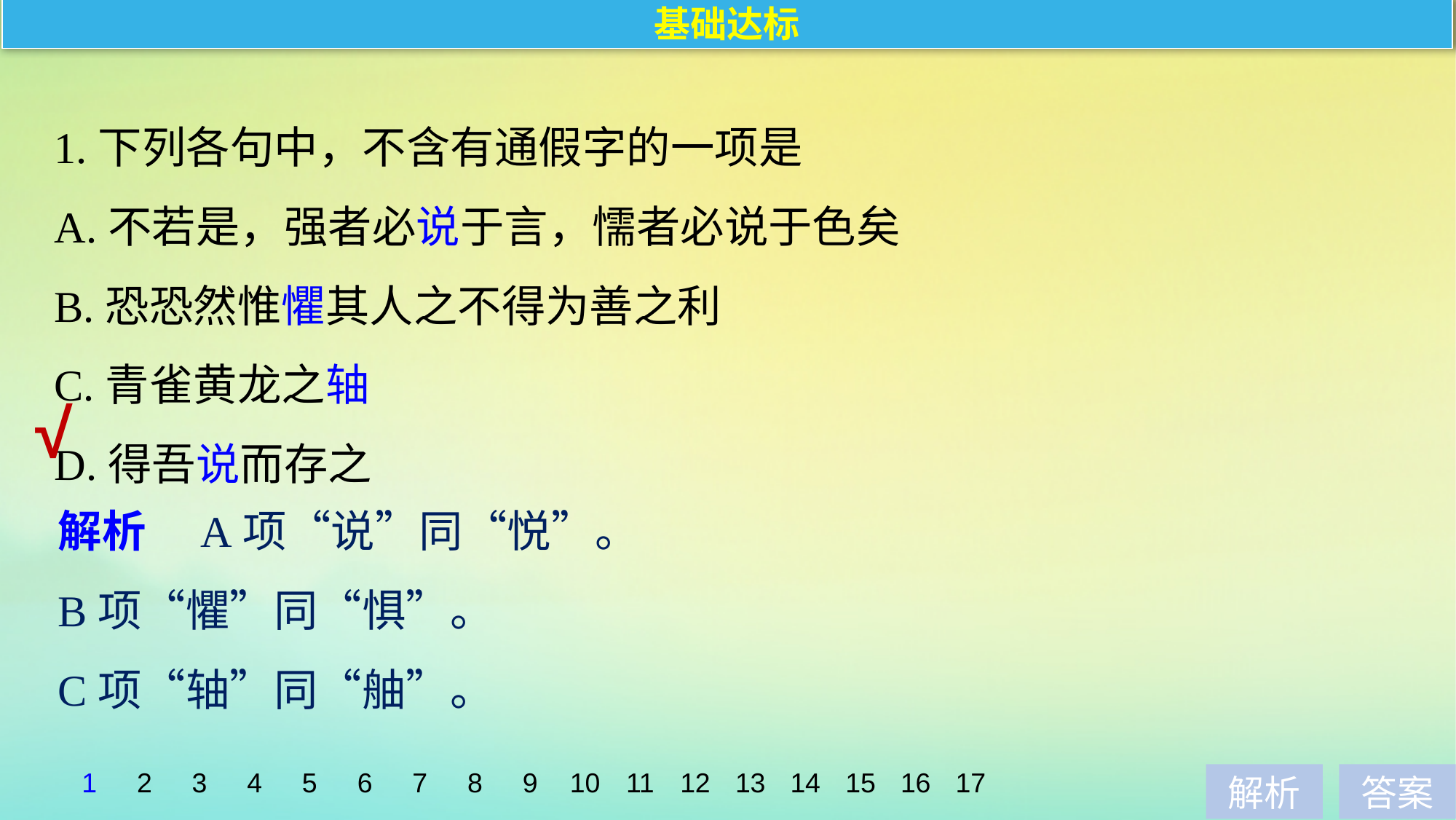

基础达标
1.下列各句中，不含有通假字的一项是
A.不若是，强者必说于言，懦者必说于色矣
B.恐恐然惟懼其人之不得为善之利
C.青雀黄龙之轴
D.得吾说而存之
√
解析　A项“说”同“悦”。
B项“懼”同“惧”。
C项“轴”同“舳”。
1
2
3
4
5
6
7
8
9
10
11
12
13
14
15
16
17
解析
答案